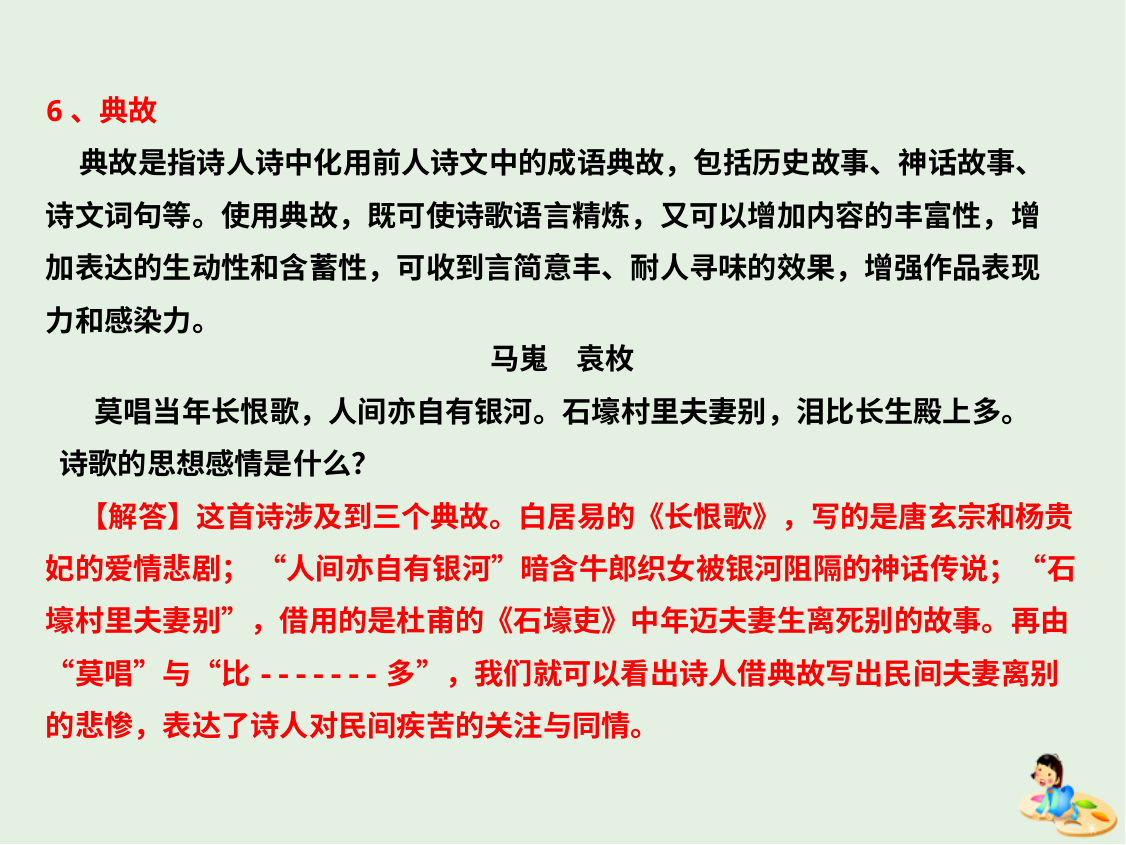

6、典故
    典故是指诗人诗中化用前人诗文中的成语典故，包括历史故事、神话故事、诗文词句等。使用典故，既可使诗歌语言精炼，又可以增加内容的丰富性，增加表达的生动性和含蓄性，可收到言简意丰、耐人寻味的效果，增强作品表现力和感染力。
马嵬    袁枚
莫唱当年长恨歌，人间亦自有银河。石壕村里夫妻别，泪比长生殿上多。
 诗歌的思想感情是什么？
    【解答】这首诗涉及到三个典故。白居易的《长恨歌》，写的是唐玄宗和杨贵妃的爱情悲剧； “人间亦自有银河”暗含牛郎织女被银河阻隔的神话传说；“石壕村里夫妻别”，借用的是杜甫的《石壕吏》中年迈夫妻生离死别的故事。再由“莫唱”与“比-------多”，我们就可以看出诗人借典故写出民间夫妻离别的悲惨，表达了诗人对民间疾苦的关注与同情。